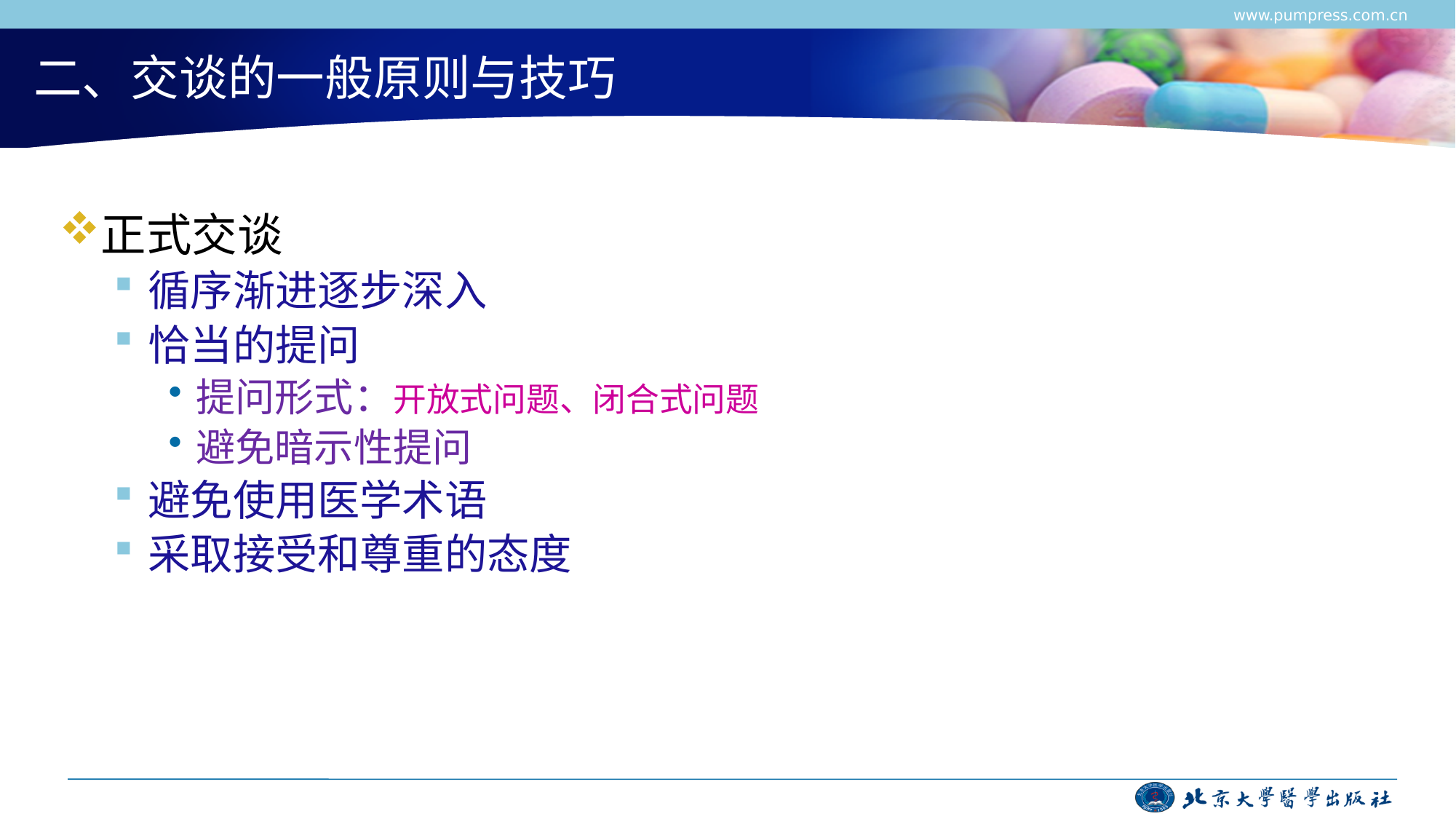

www.pumpress.com.cn
# 二、交谈的一般原则与技巧
正式交谈
循序渐进逐步深入
恰当的提问
提问形式：开放式问题、闭合式问题
避免暗示性提问
避免使用医学术语
采取接受和尊重的态度